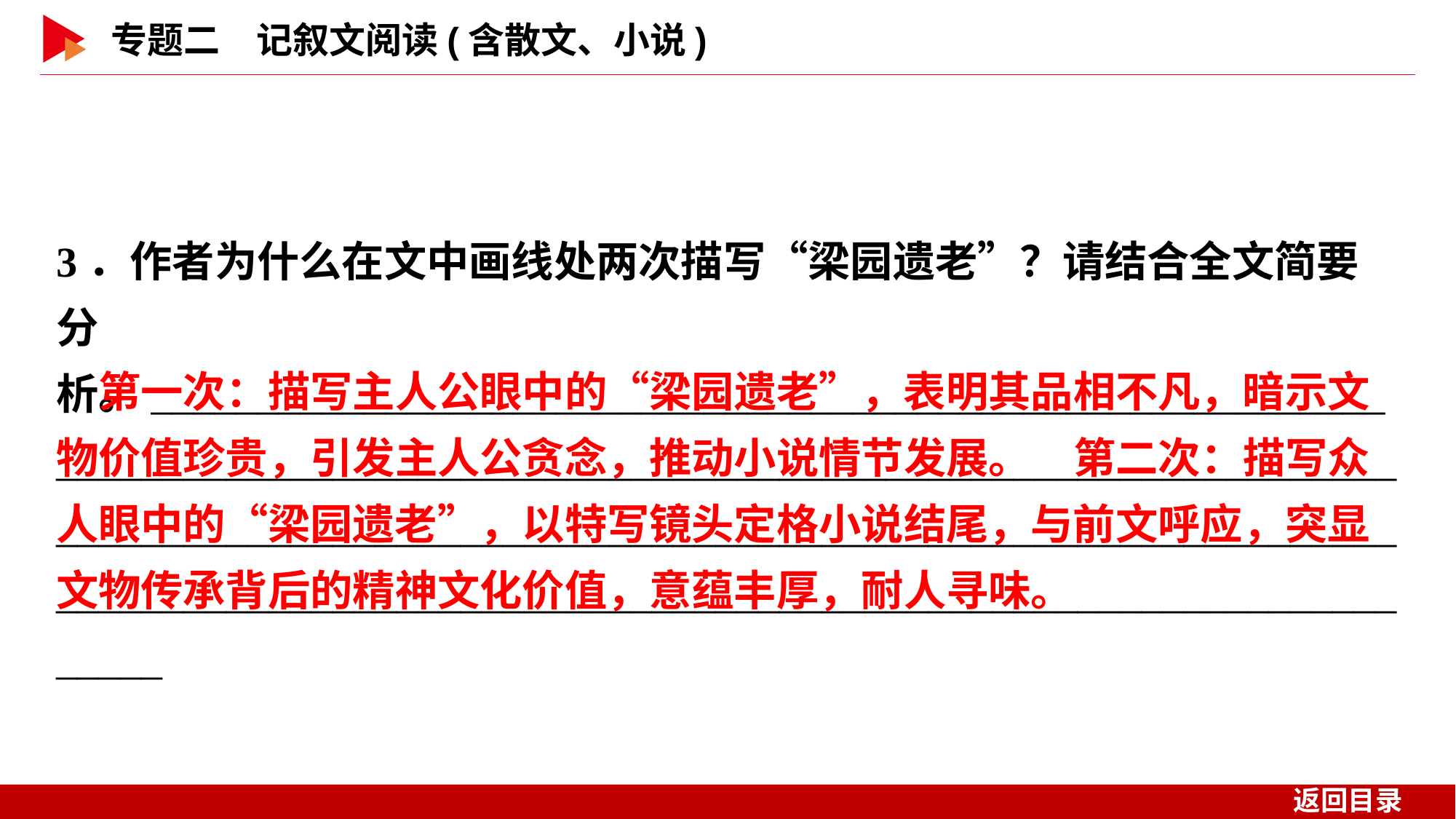

3．作者为什么在文中画线处两次描写“梁园遗老”？请结合全文简要分析。____________________________________________________________________________________________________________________________________________________________________________________________________________________________________________________________
　第一次：描写主人公眼中的“梁园遗老”，表明其品相不凡，暗示文物价值珍贵，引发主人公贪念，推动小说情节发展。　第二次：描写众人眼中的“梁园遗老”，以特写镜头定格小说结尾，与前文呼应，突显文物传承背后的精神文化价值，意蕴丰厚，耐人寻味。